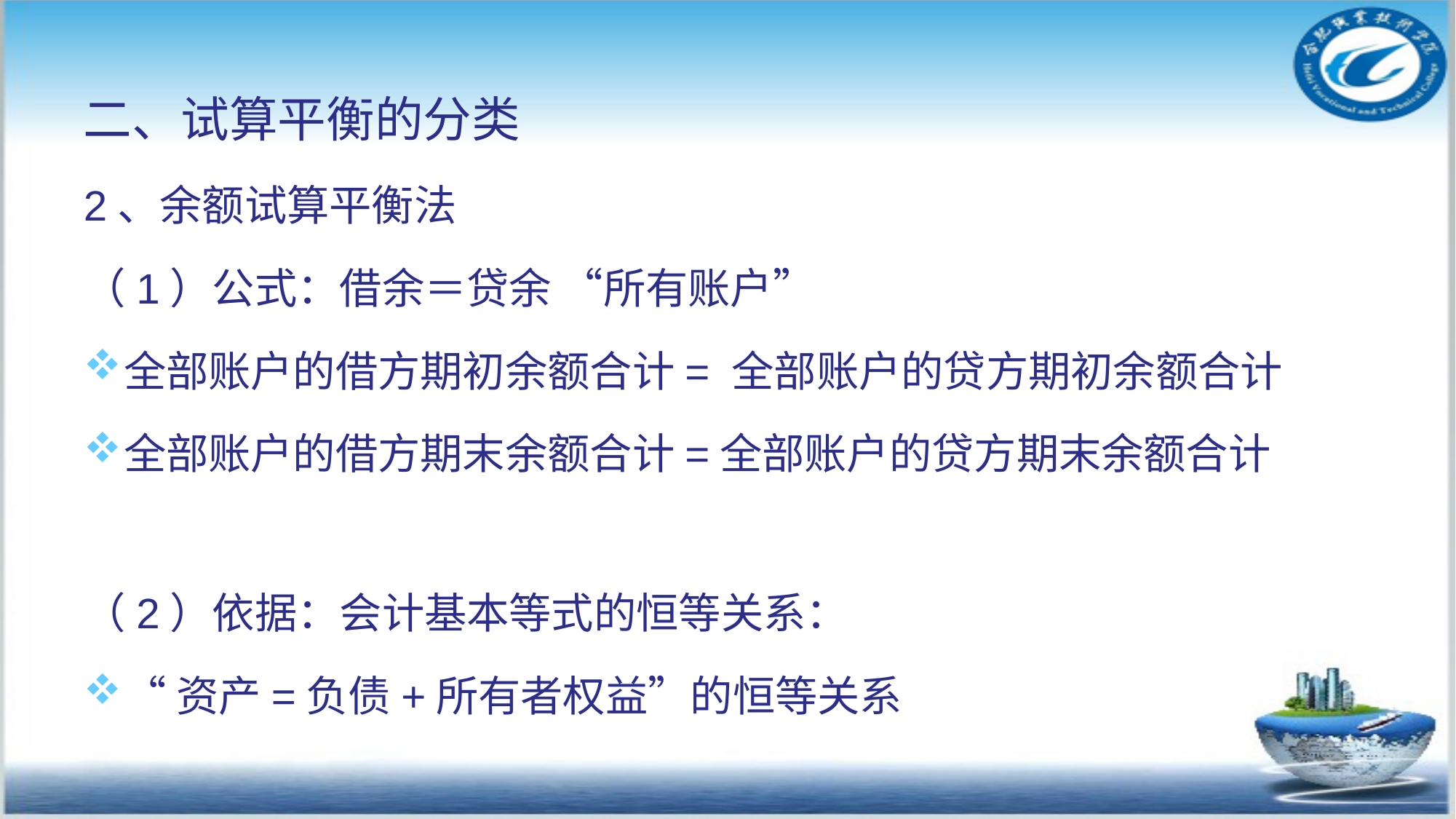

二、试算平衡的分类
2、余额试算平衡法
（1）公式：借余＝贷余 “所有账户”
全部账户的借方期初余额合计= 全部账户的贷方期初余额合计
全部账户的借方期末余额合计=全部账户的贷方期末余额合计
（2）依据：会计基本等式的恒等关系：
“资产=负债+所有者权益”的恒等关系
7